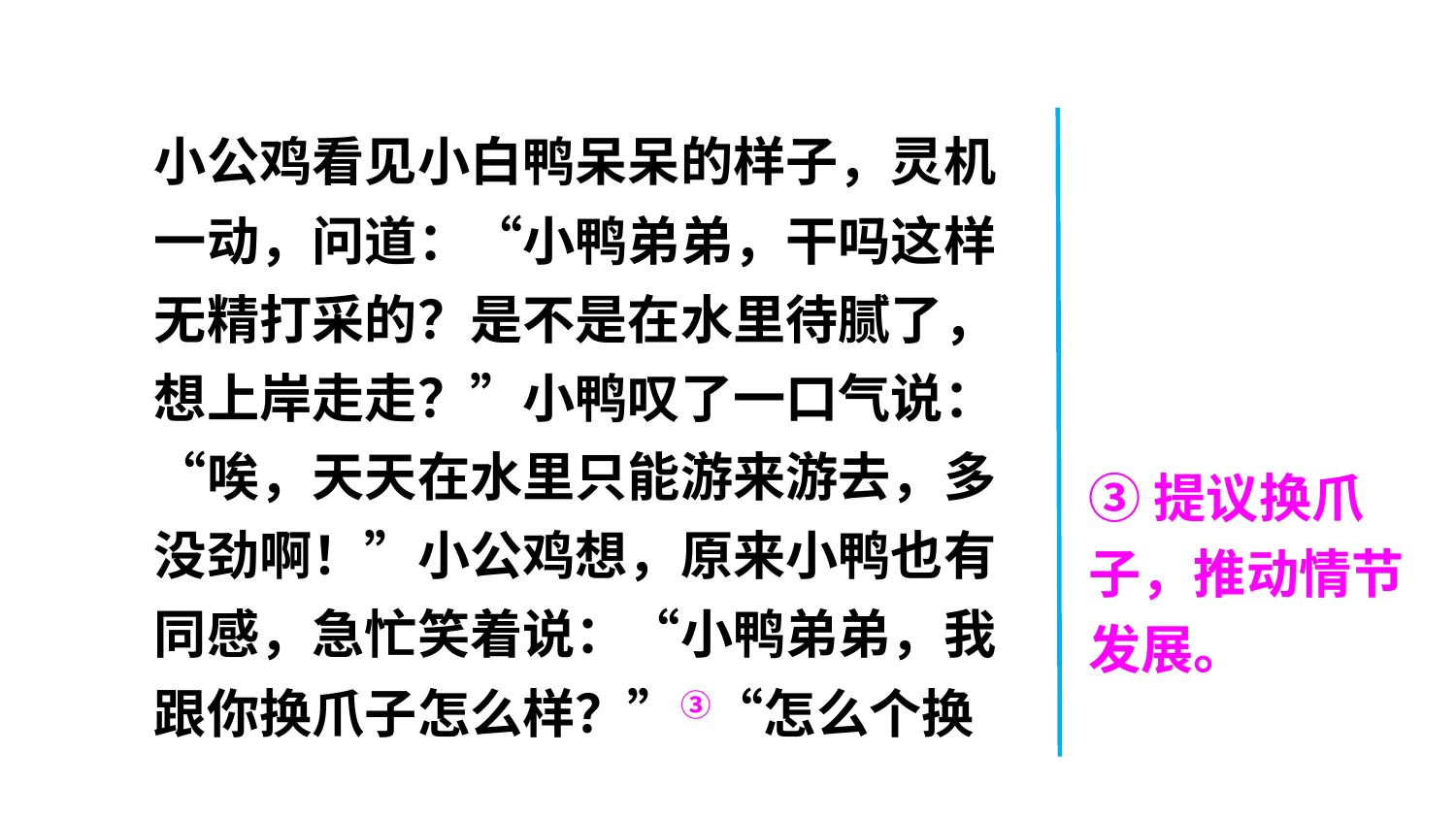

小公鸡看见小白鸭呆呆的样子，灵机一动，问道：“小鸭弟弟，干吗这样无精打采的？是不是在水里待腻了，想上岸走走？”小鸭叹了一口气说：“唉，天天在水里只能游来游去，多没劲啊！”小公鸡想，原来小鸭也有同感，急忙笑着说：“小鸭弟弟，我跟你换爪子怎么样？”③“怎么个换
③提议换爪子，推动情节发展。